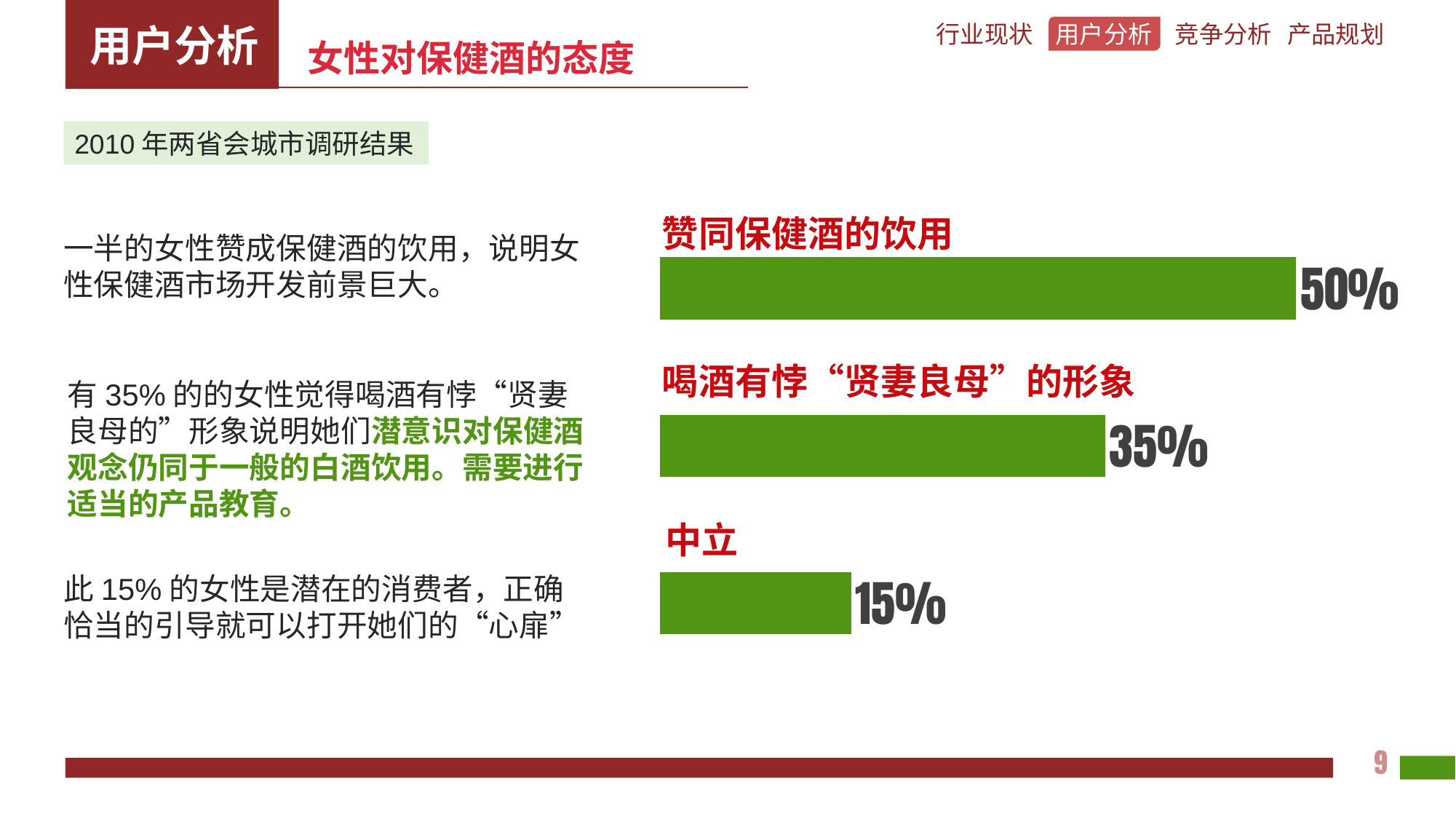

女性对保健酒的态度
2010年两省会城市调研结果

### Chart

| Category | 系列 1 | 系列 2 |
|---|---|---|
| 中立 | 0.15000000000000002 | 0.15000000000000002 |
| 喝酒有悖“贤妻良母”传统形象 | 0.35000000000000003 | 0.35000000000000003 |
| 赞同保健酒的饮用 | 0.5 | 0.5 |
赞同保健酒的饮用
一半的女性赞成保健酒的饮用，说明女性保健酒市场开发前景巨大。

喝酒有悖“贤妻良母”的形象
有35%的的女性觉得喝酒有悖“贤妻良母的”形象说明她们潜意识对保健酒观念仍同于一般的白酒饮用。需要进行适当的产品教育。
中立
此15%的女性是潜在的消费者，正确恰当的引导就可以打开她们的“心扉”

9